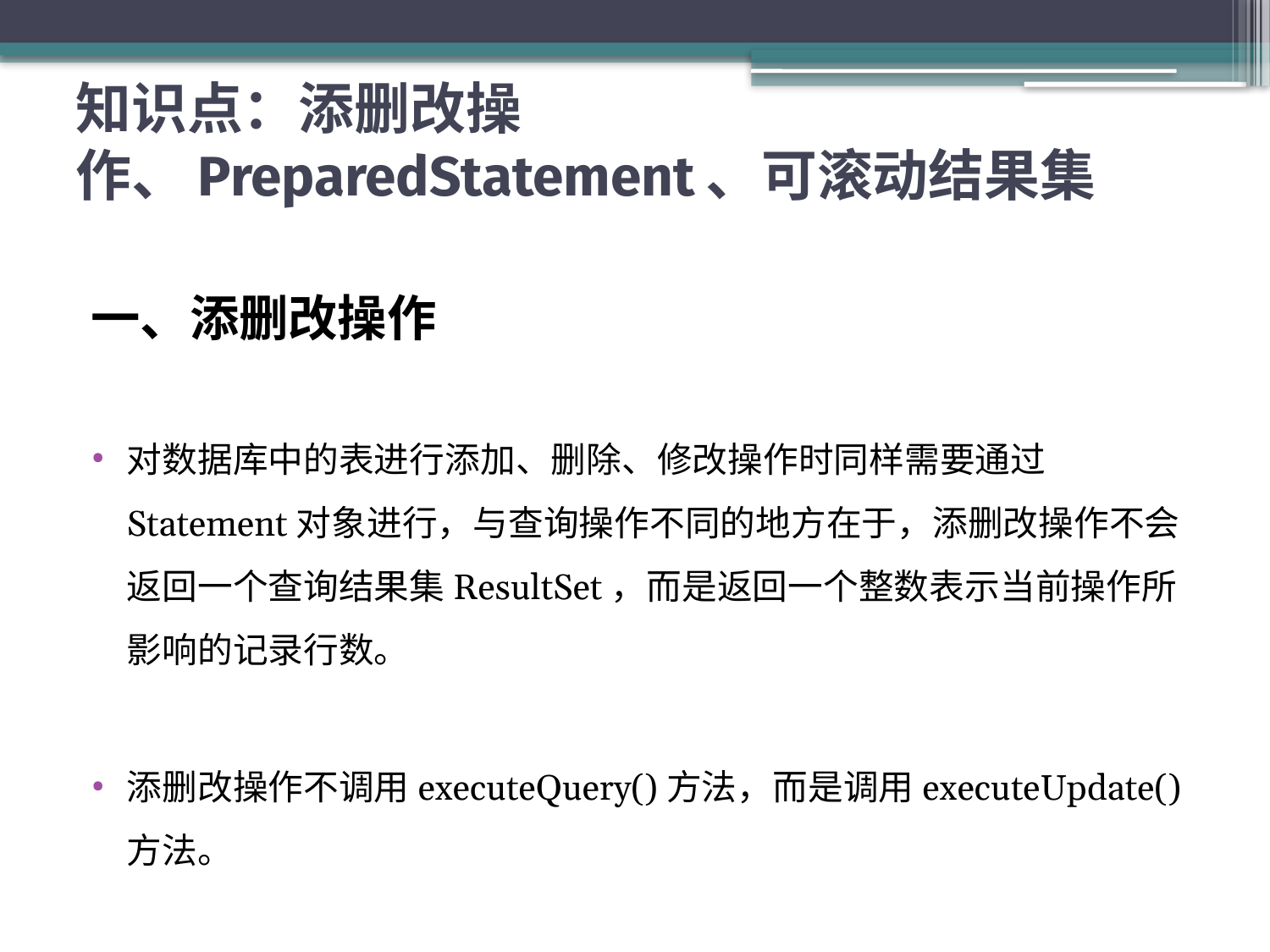

# 知识点：添删改操作、PreparedStatement、可滚动结果集

一、添删改操作

对数据库中的表进行添加、删除、修改操作时同样需要通过Statement对象进行，与查询操作不同的地方在于，添删改操作不会返回一个查询结果集ResultSet，而是返回一个整数表示当前操作所影响的记录行数。

添删改操作不调用executeQuery()方法，而是调用executeUpdate()方法。